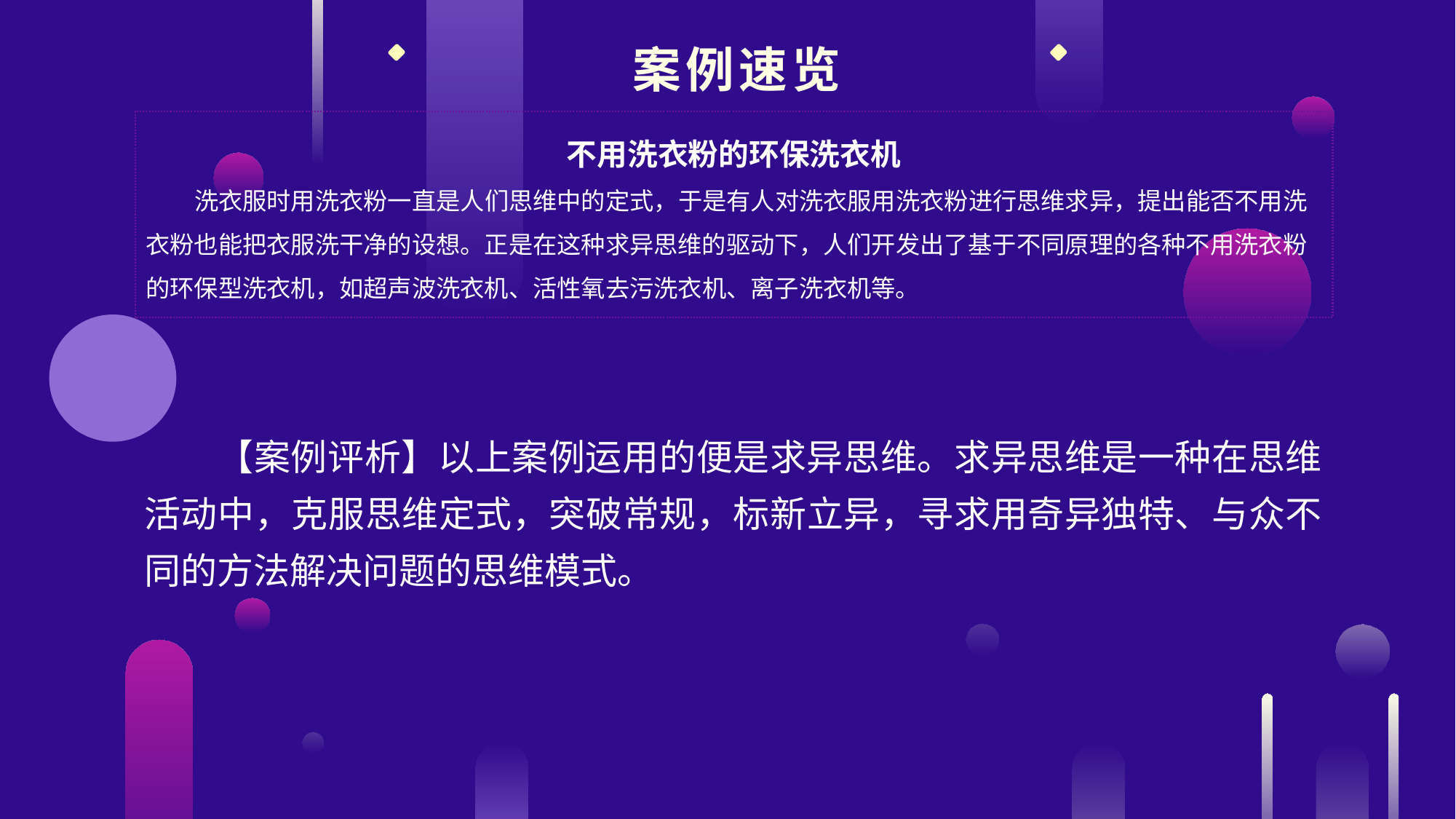

案例速览

不用洗衣粉的环保洗衣机
洗衣服时用洗衣粉一直是人们思维中的定式，于是有人对洗衣服用洗衣粉进行思维求异，提出能否不用洗衣粉也能把衣服洗干净的设想。正是在这种求异思维的驱动下，人们开发出了基于不同原理的各种不用洗衣粉的环保型洗衣机，如超声波洗衣机、活性氧去污洗衣机、离子洗衣机等。

【案例评析】以上案例运用的便是求异思维。求异思维是一种在思维活动中，克服思维定式，突破常规，标新立异，寻求用奇异独特、与众不同的方法解决问题的思维模式。